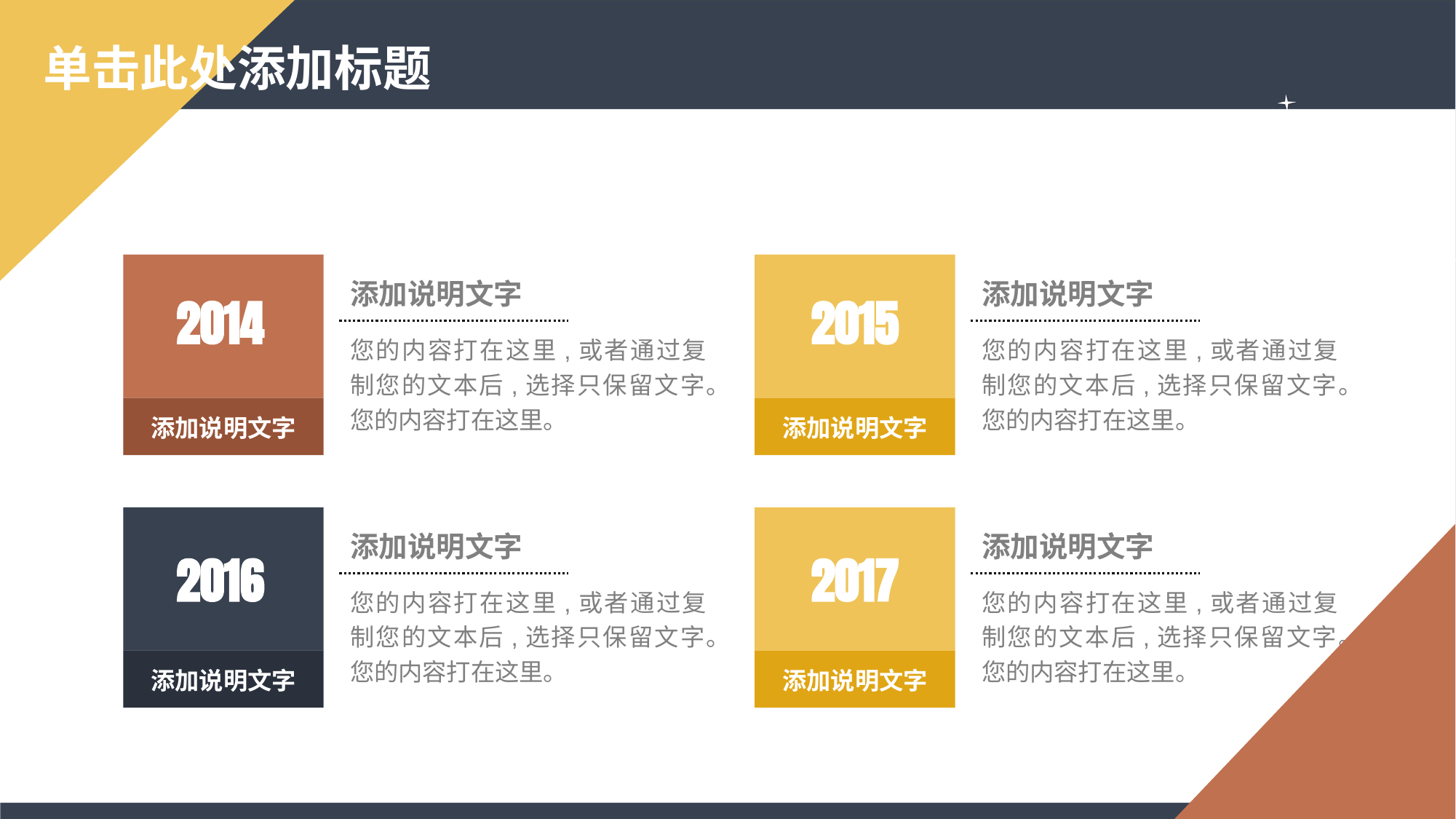

# 单击此处添加标题

2014

2015
添加说明文字
您的内容打在这里,或者通过复制您的文本后,选择只保留文字。您的内容打在这里。
添加说明文字
您的内容打在这里,或者通过复制您的文本后,选择只保留文字。您的内容打在这里。

添加说明文字

添加说明文字

2016

2017
添加说明文字
您的内容打在这里,或者通过复制您的文本后,选择只保留文字。您的内容打在这里。
添加说明文字
您的内容打在这里,或者通过复制您的文本后,选择只保留文字。您的内容打在这里。

添加说明文字

添加说明文字